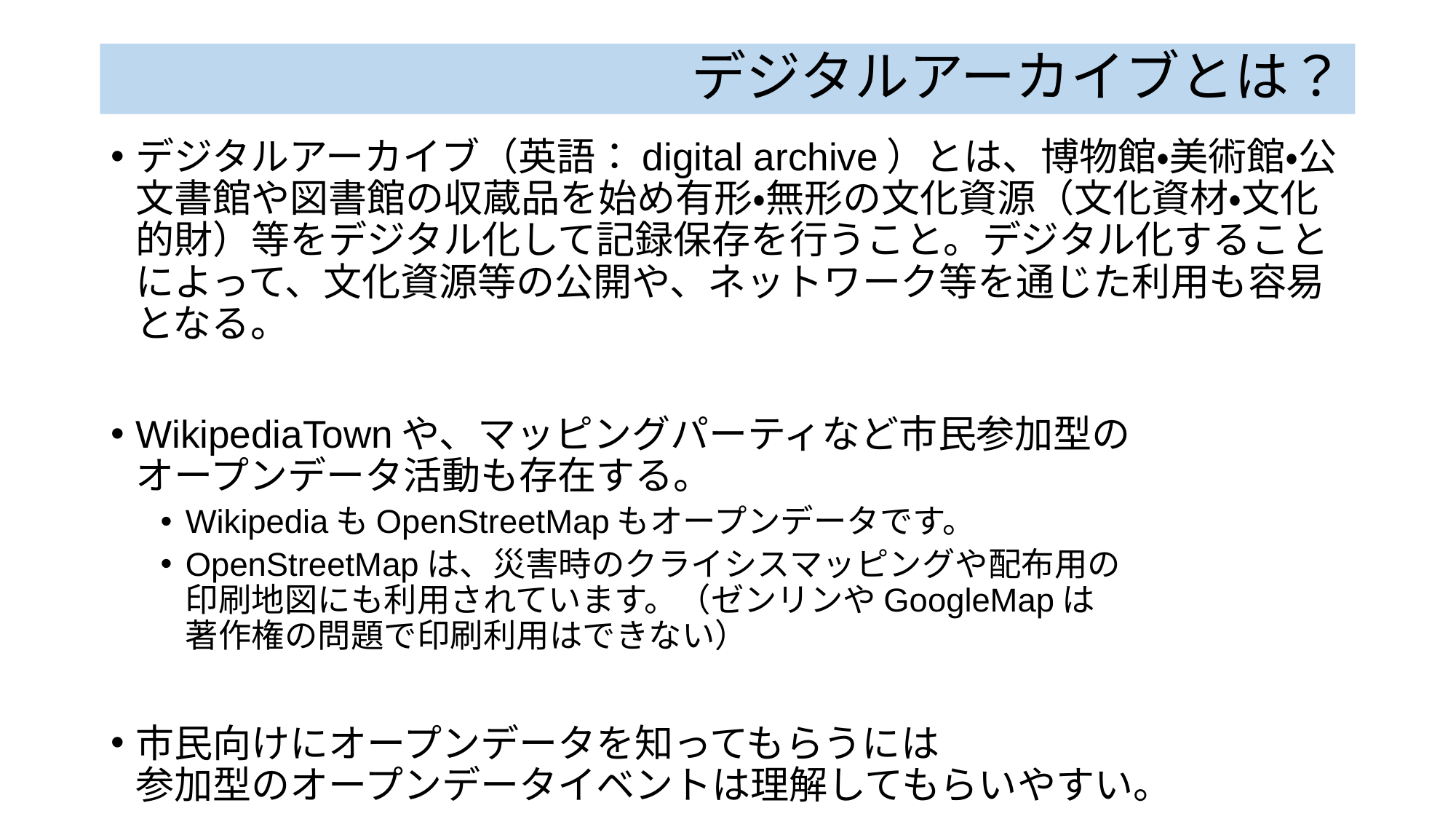

# デジタルアーカイブとは？
デジタルアーカイブ（英語：digital archive）とは、博物館・美術館・公文書館や図書館の収蔵品を始め有形・無形の文化資源（文化資材・文化的財）等をデジタル化して記録保存を行うこと。デジタル化することによって、文化資源等の公開や、ネットワーク等を通じた利用も容易となる。

WikipediaTownや、マッピングパーティなど市民参加型の
オープンデータ活動も存在する。
WikipediaもOpenStreetMapもオープンデータです。
OpenStreetMapは、災害時のクライシスマッピングや配布用の
印刷地図にも利用されています。（ゼンリンやGoogleMapは
著作権の問題で印刷利用はできない）

市民向けにオープンデータを知ってもらうには
参加型のオープンデータイベントは理解してもらいやすい。